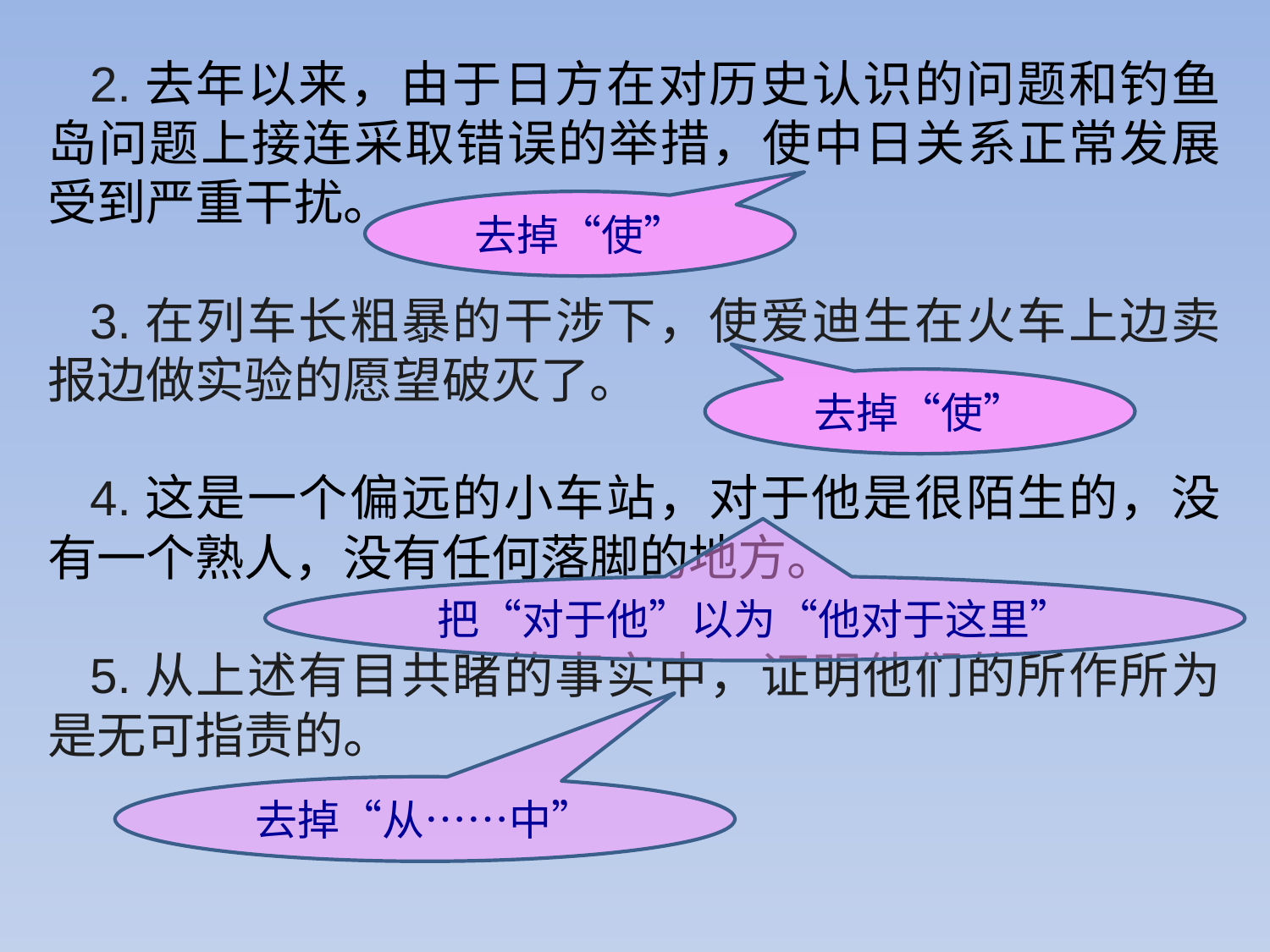

2.去年以来，由于日方在对历史认识的问题和钓鱼岛问题上接连采取错误的举措，使中日关系正常发展受到严重干扰。

3.在列车长粗暴的干涉下，使爱迪生在火车上边卖报边做实验的愿望破灭了。

4.这是一个偏远的小车站，对于他是很陌生的，没有一个熟人，没有任何落脚的地方。

5.从上述有目共睹的事实中，证明他们的所作所为是无可指责的。
去掉“使”
去掉“使”
把“对于他”以为“他对于这里”
去掉“从……中”